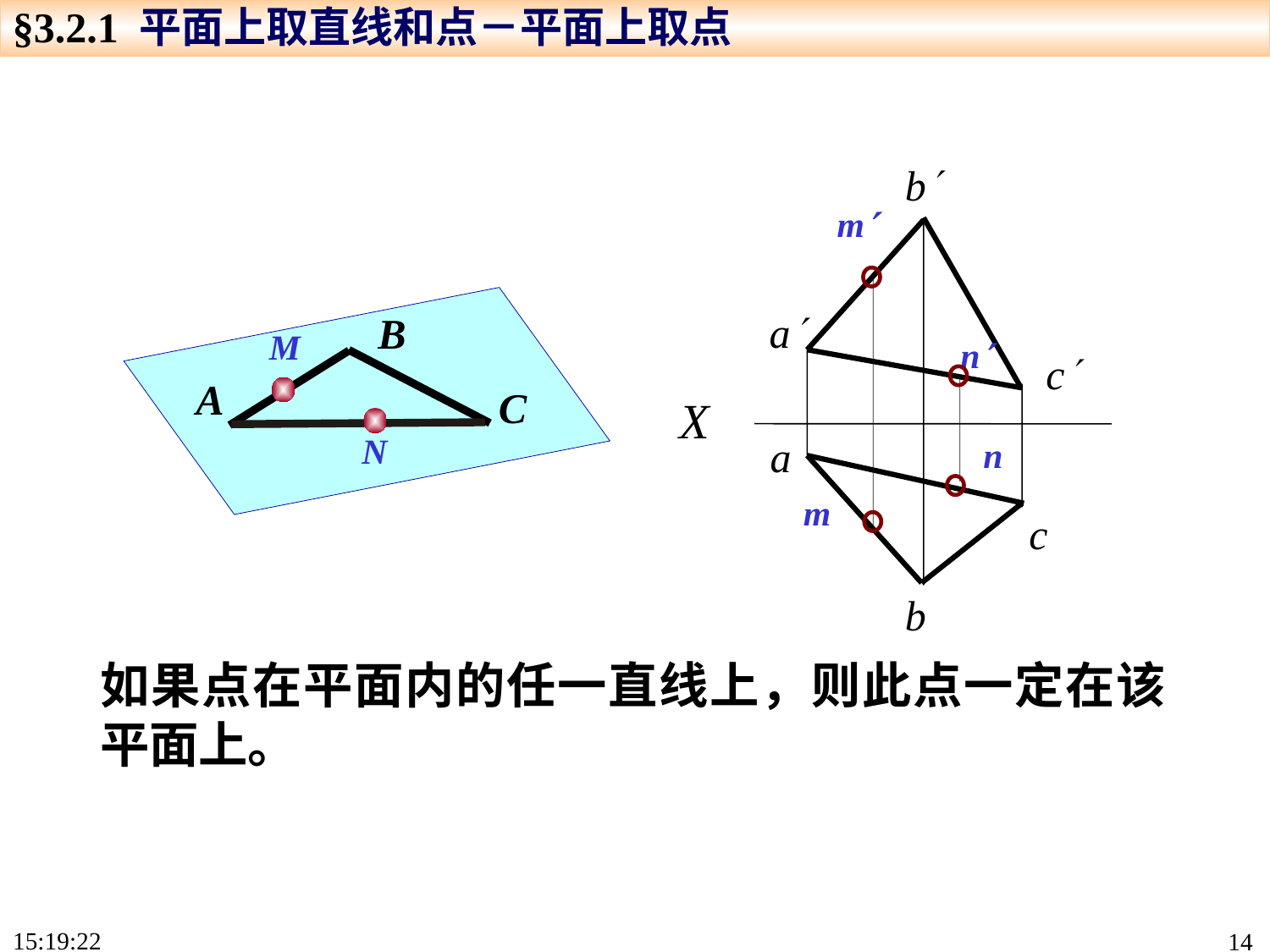

§3.2.1 平面上取直线和点－平面上取点
b′

a′
c′

X

a

c

b

m′

m

B
M

n′

n

A
C

N

如果点在平面内的任一直线上，则此点一定在该平面上。
15:19:22
14